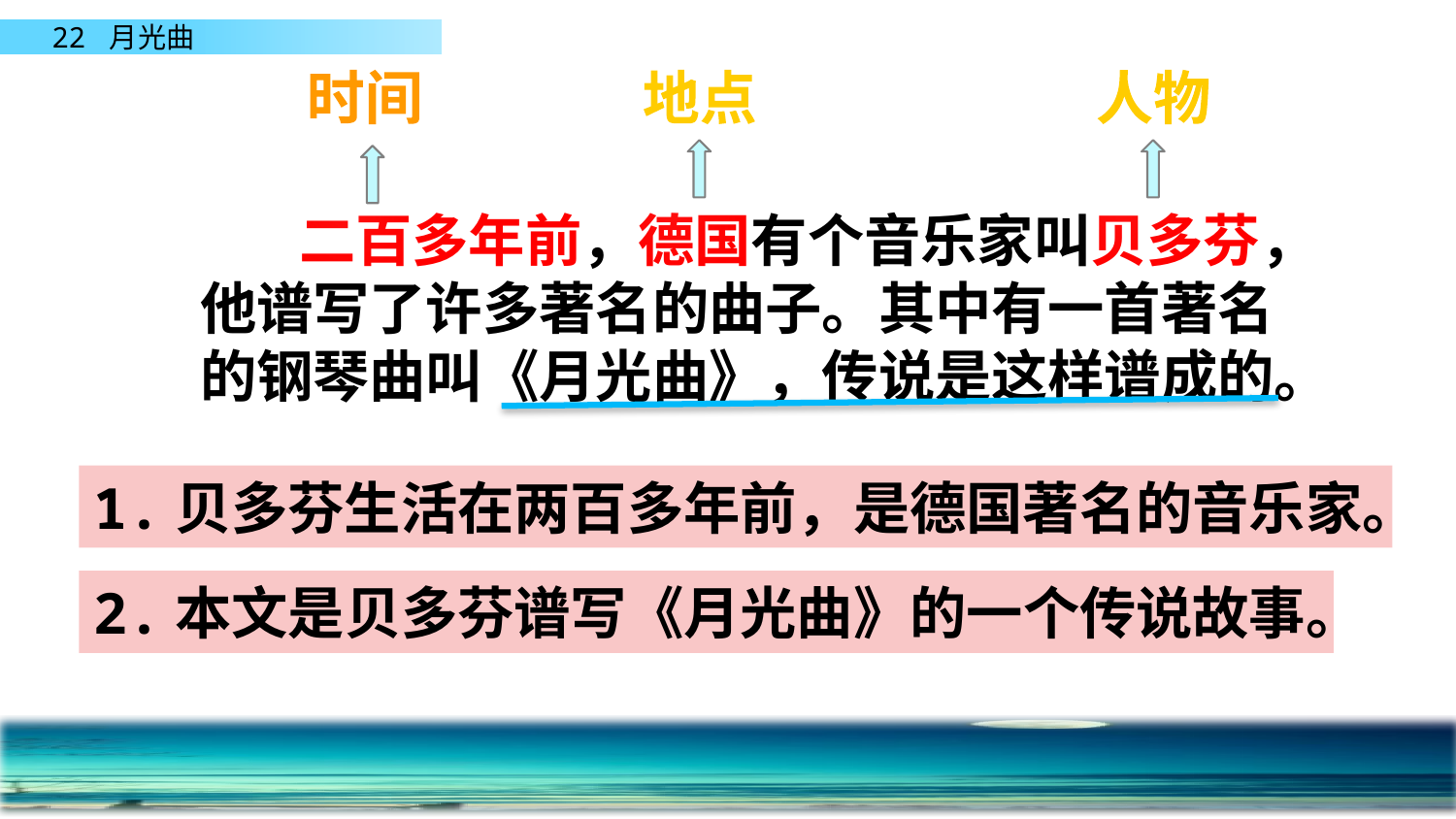

时间
地点
人物

        二百多年前，德国有个音乐家叫贝多芬，他谱写了许多著名的曲子。其中有一首著名的钢琴曲叫《月光曲》，传说是这样谱成的。
1.贝多芬生活在两百多年前，是德国著名的音乐家。
2.本文是贝多芬谱写《月光曲》的一个传说故事。